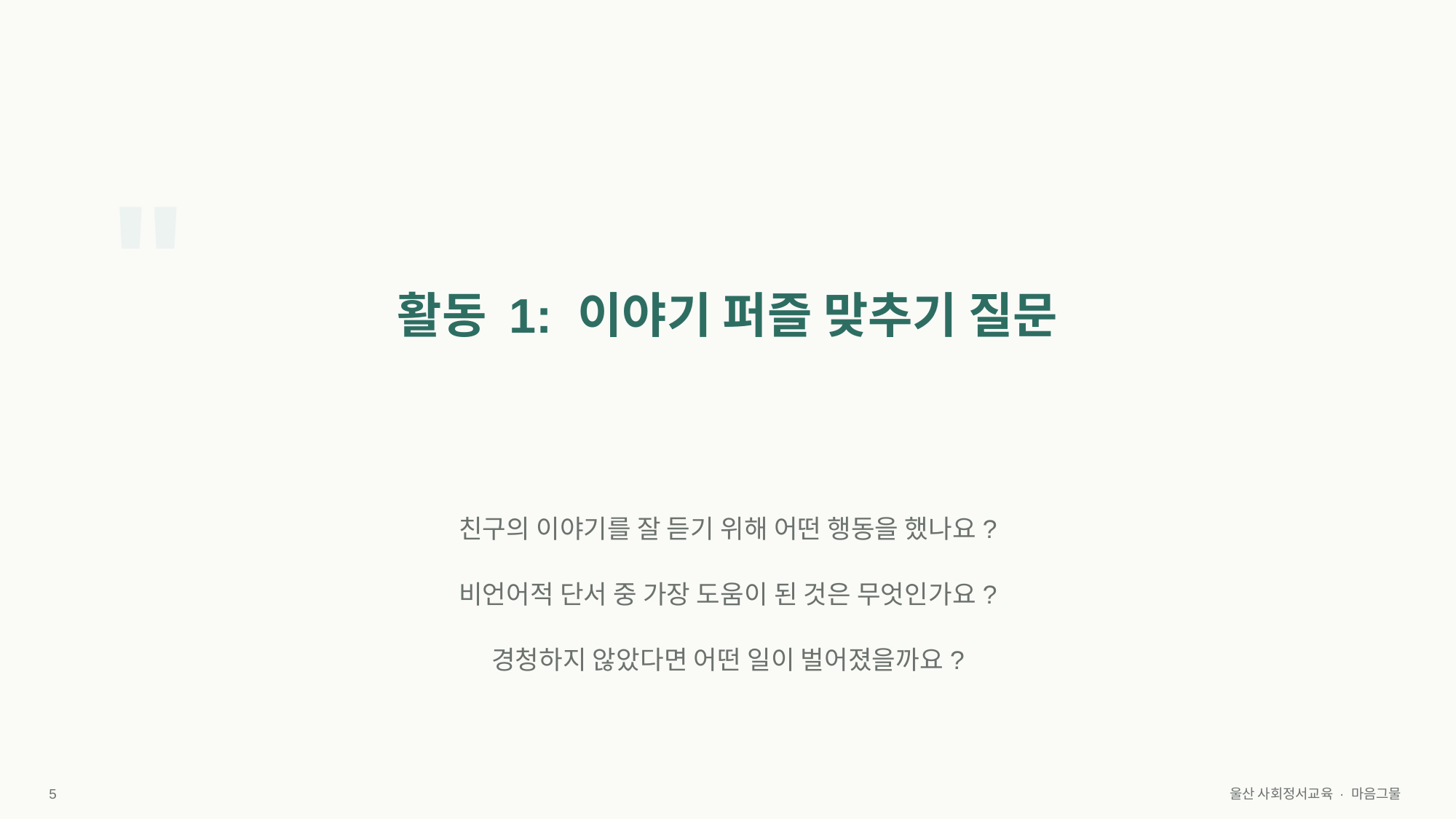

"
활동 1: 이야기 퍼즐 맞추기 질문
친구의 이야기를 잘 듣기 위해 어떤 행동을 했나요?
비언어적 단서 중 가장 도움이 된 것은 무엇인가요?
경청하지 않았다면 어떤 일이 벌어졌을까요?
5
울산 사회정서교육 · 마음그물